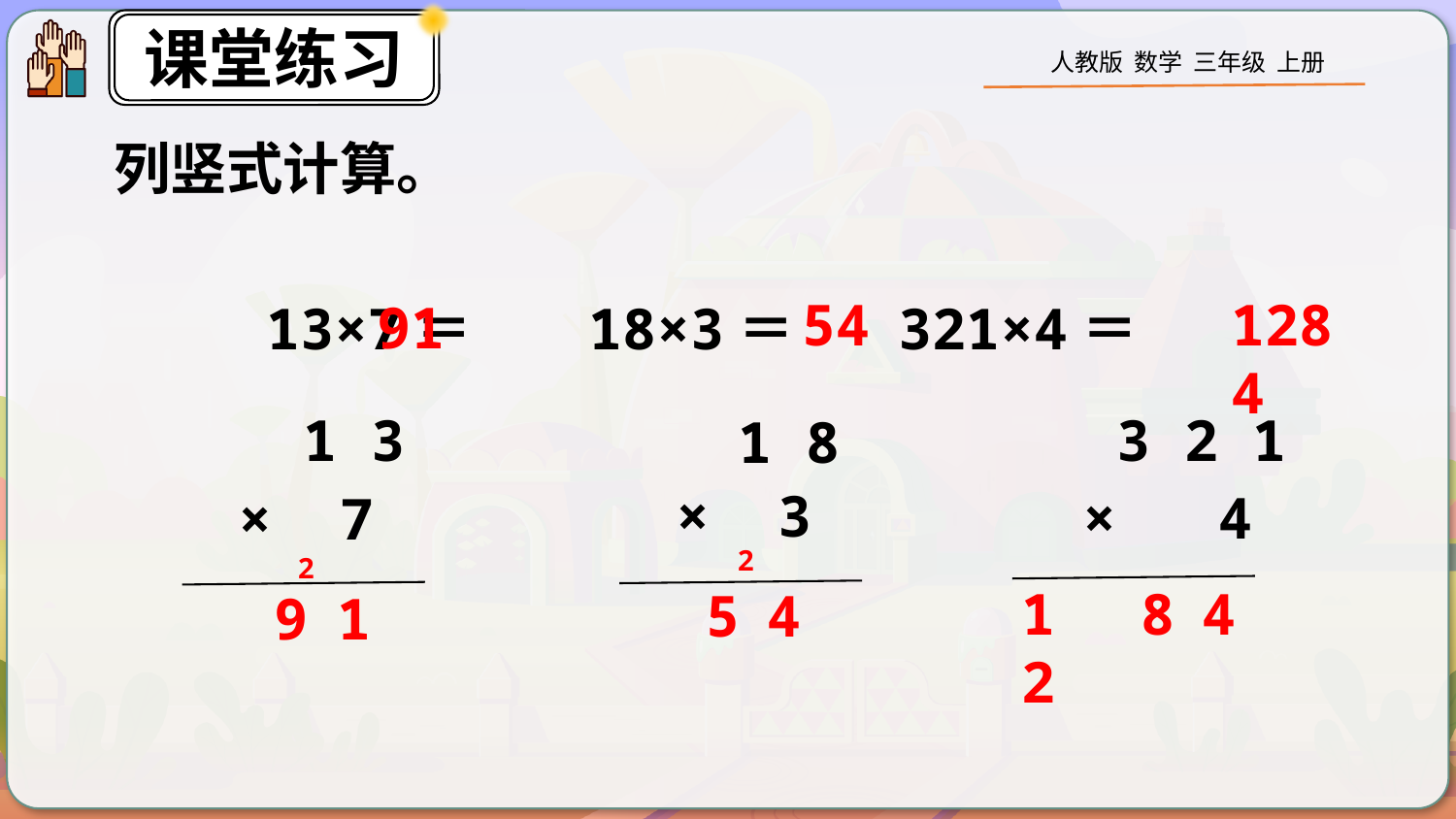

列竖式计算。
1284
54
91
13×7＝        18×3＝       321×4＝
    3 2 1
    1 3
    1 8
    ×  3
    ×   4
    ×  7
2
2
8
4
1 2
5
4
1
9